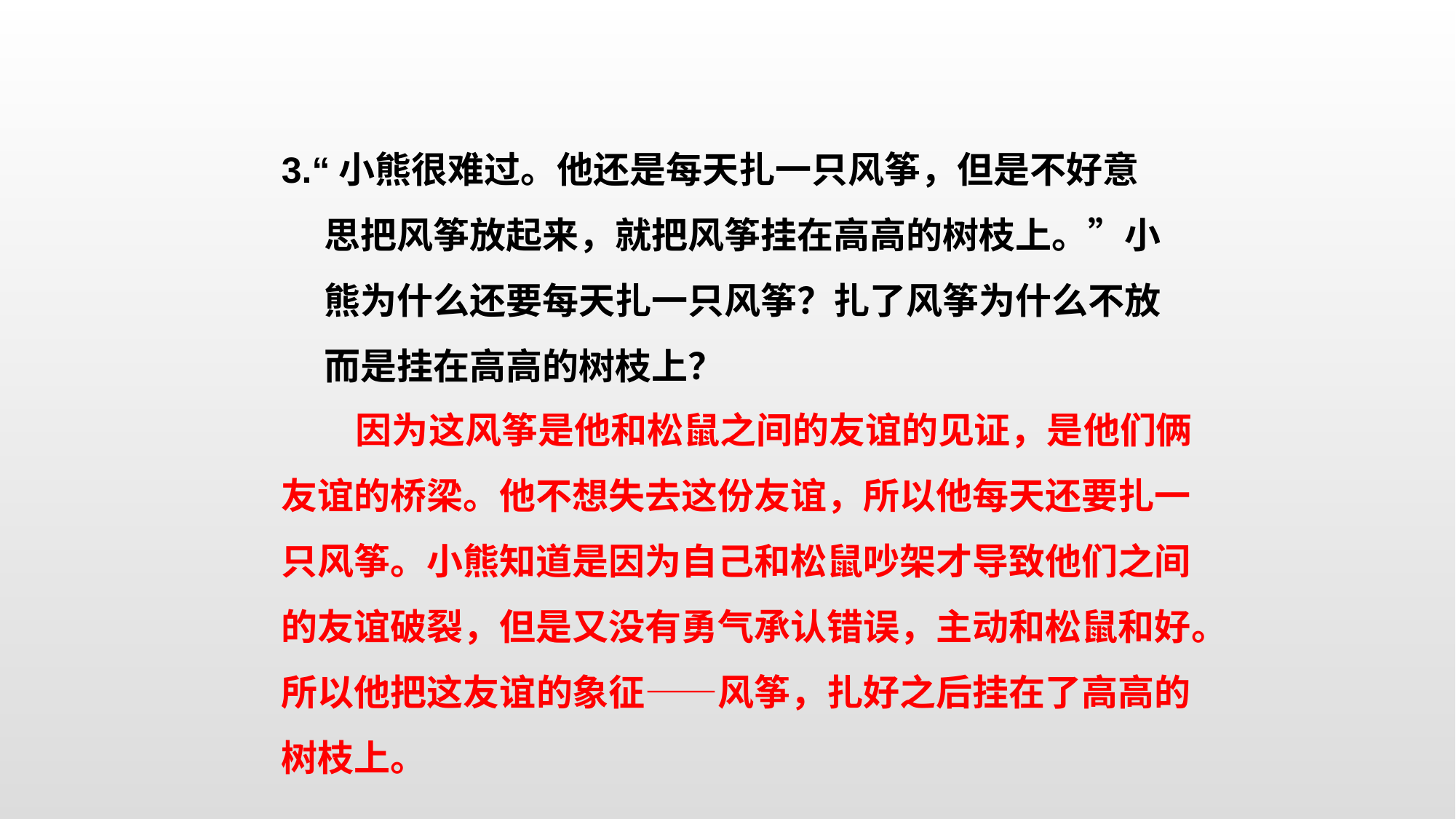

3.“小熊很难过。他还是每天扎一只风筝，但是不好意思把风筝放起来，就把风筝挂在高高的树枝上。”小熊为什么还要每天扎一只风筝？扎了风筝为什么不放而是挂在高高的树枝上？
因为这风筝是他和松鼠之间的友谊的见证，是他们俩友谊的桥梁。他不想失去这份友谊，所以他每天还要扎一只风筝。小熊知道是因为自己和松鼠吵架才导致他们之间的友谊破裂，但是又没有勇气承认错误，主动和松鼠和好。所以他把这友谊的象征——风筝，扎好之后挂在了高高的树枝上。